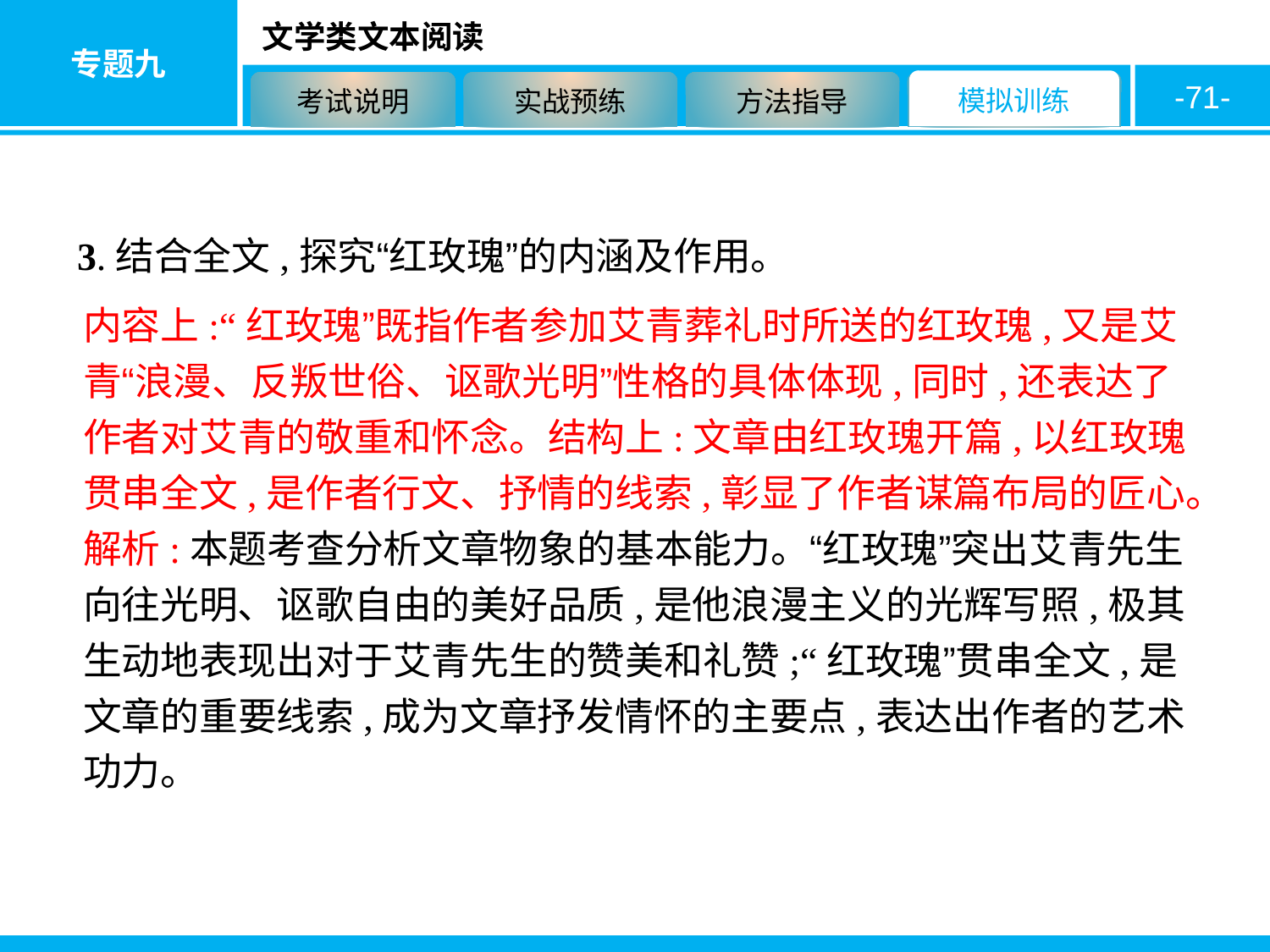

-71-
3.结合全文,探究“红玫瑰”的内涵及作用。
内容上:“红玫瑰”既指作者参加艾青葬礼时所送的红玫瑰,又是艾青“浪漫、反叛世俗、讴歌光明”性格的具体体现,同时,还表达了作者对艾青的敬重和怀念。结构上:文章由红玫瑰开篇,以红玫瑰贯串全文,是作者行文、抒情的线索,彰显了作者谋篇布局的匠心。
解析:本题考查分析文章物象的基本能力。“红玫瑰”突出艾青先生向往光明、讴歌自由的美好品质,是他浪漫主义的光辉写照,极其生动地表现出对于艾青先生的赞美和礼赞;“红玫瑰”贯串全文,是文章的重要线索,成为文章抒发情怀的主要点,表达出作者的艺术功力。